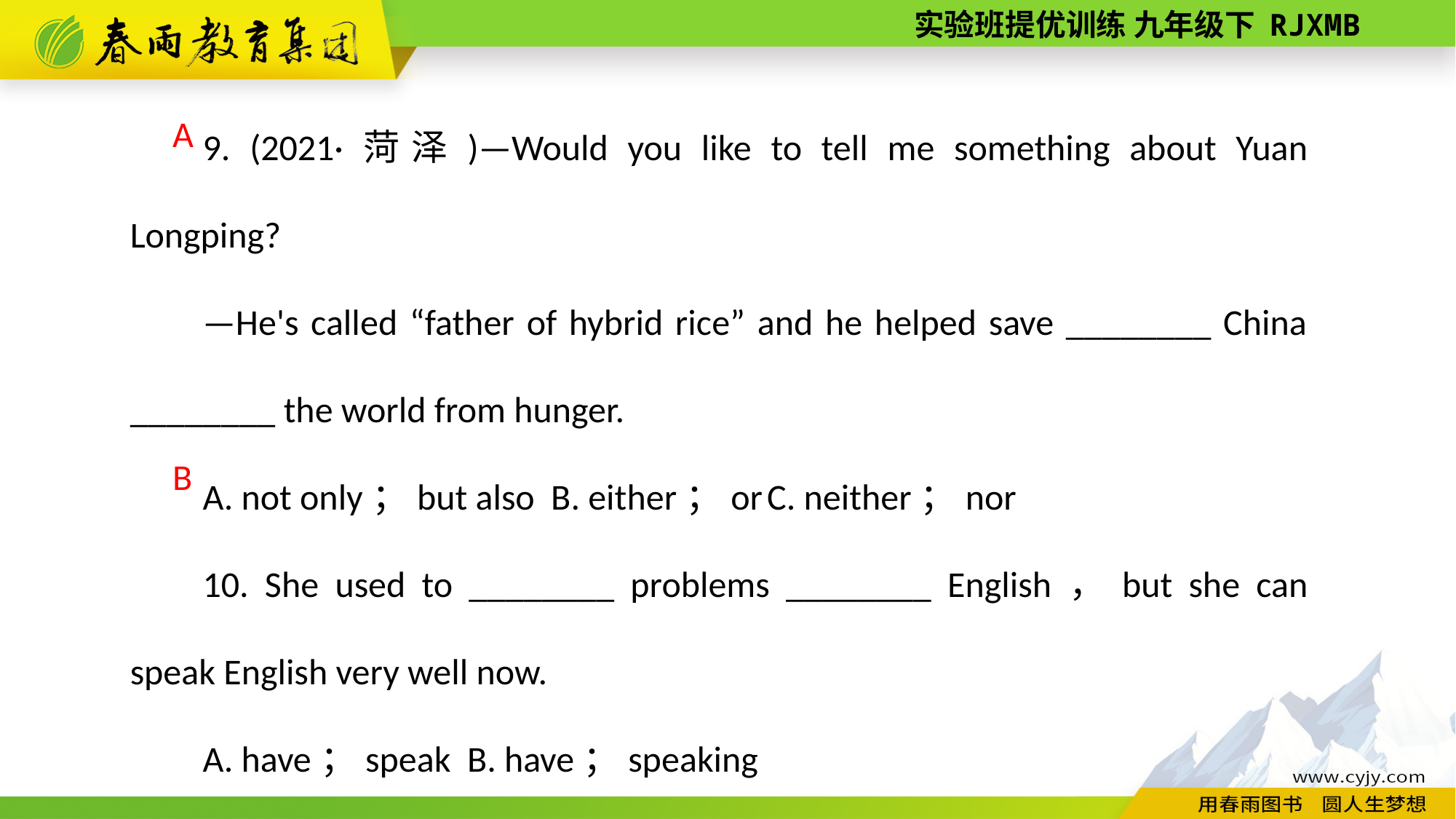

9. (2021·菏泽)—Would you like to tell me something about Yuan Longping?
—He's called “father of hybrid rice” and he helped save ________ China ________ the world from hunger.
A. not only；but also  B. either；or C. neither；nor
10. She used to ________ problems ________ English，but she can speak English very well now.
A. have；speak  B. have；speaking
C. having；speak  D. having；speaking
A
B